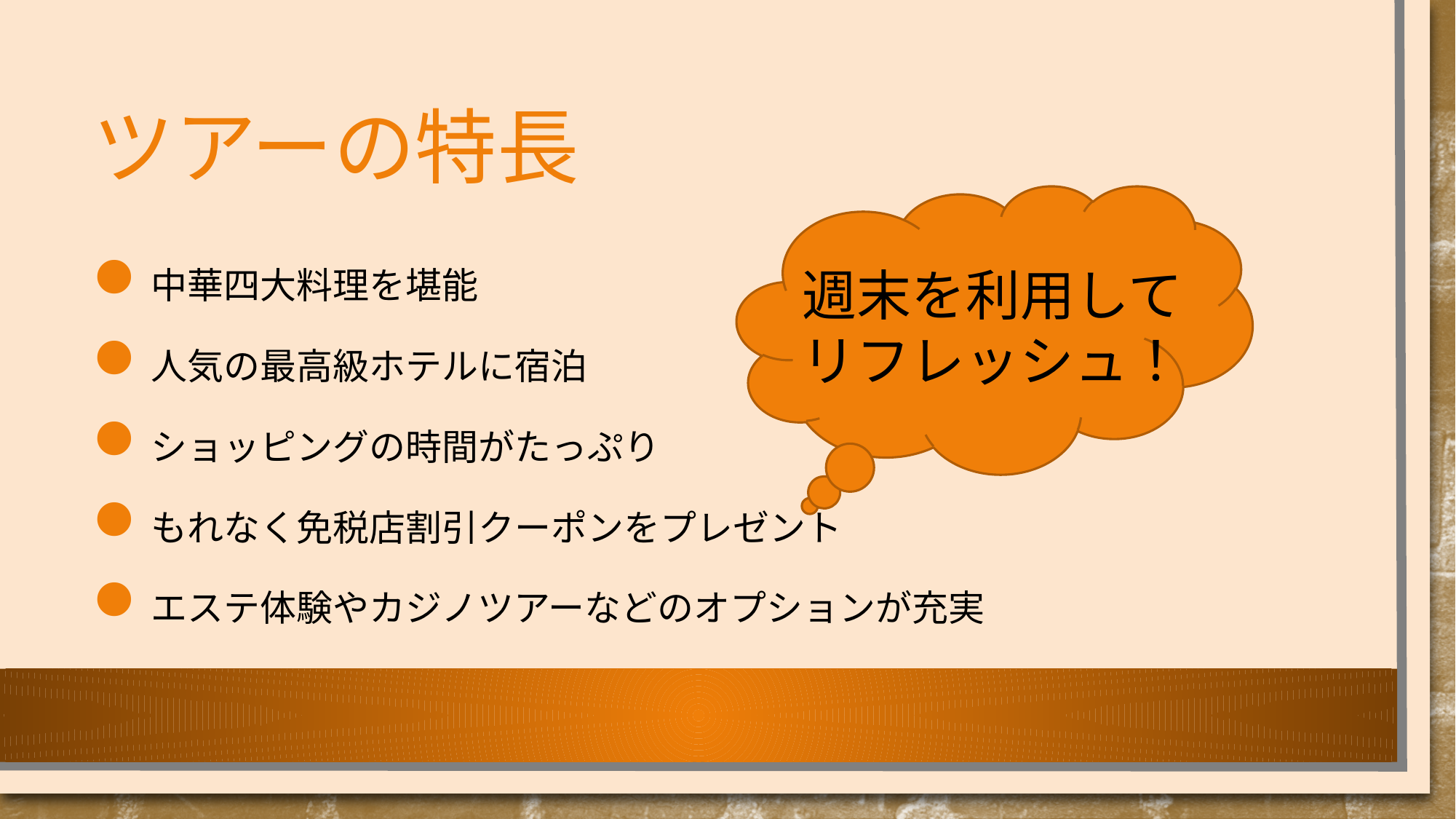

# ツアーの特長
週末を利用して
リフレッシュ！
中華四大料理を堪能
人気の最高級ホテルに宿泊
ショッピングの時間がたっぷり
もれなく免税店割引クーポンをプレゼント
エステ体験やカジノツアーなどのオプションが充実